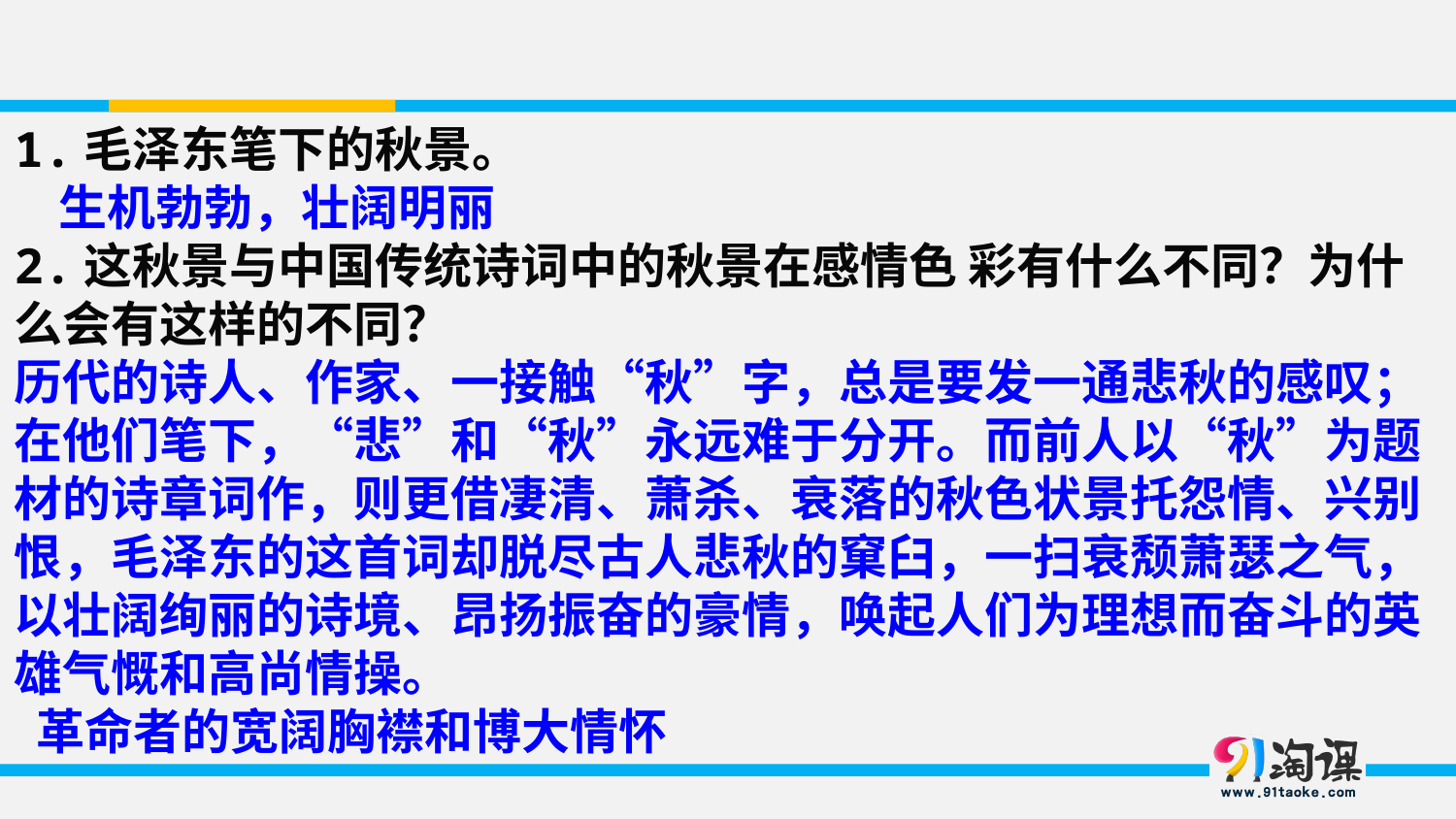

1.毛泽东笔下的秋景。
   生机勃勃，壮阔明丽
2.这秋景与中国传统诗词中的秋景在感情色 彩有什么不同？为什么会有这样的不同？
历代的诗人、作家、一接触“秋”字，总是要发一通悲秋的感叹；在他们笔下，“悲”和“秋”永远难于分开。而前人以“秋”为题材的诗章词作，则更借凄清、萧杀、衰落的秋色状景托怨情、兴别恨，毛泽东的这首词却脱尽古人悲秋的窠臼，一扫衰颓萧瑟之气，以壮阔绚丽的诗境、昂扬振奋的豪情，唤起人们为理想而奋斗的英雄气慨和高尚情操。
 革命者的宽阔胸襟和博大情怀